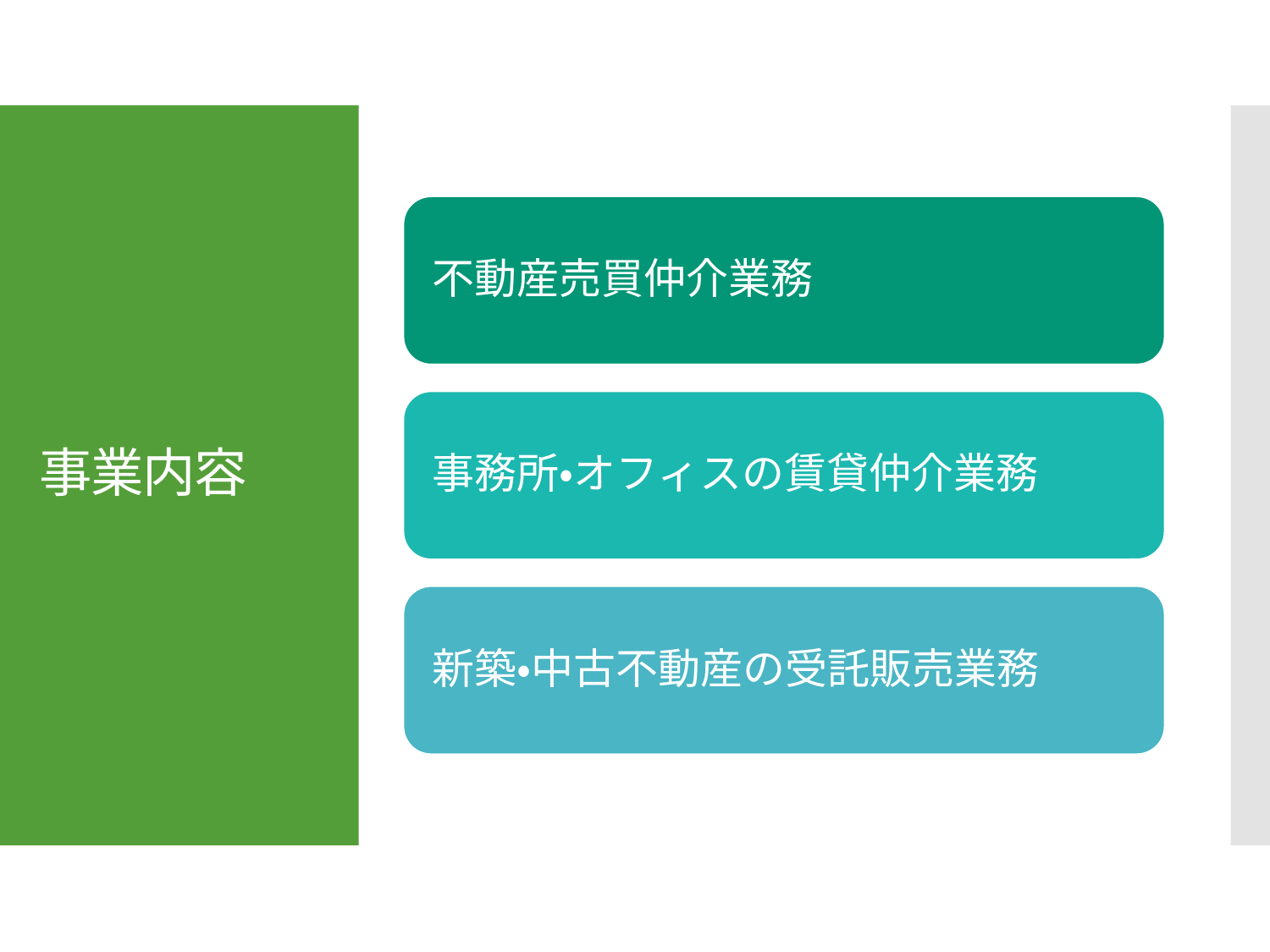

不動産売買仲介業務
事務所・オフィスの賃貸仲介業務
新築・中古不動産の受託販売業務
# 事業内容